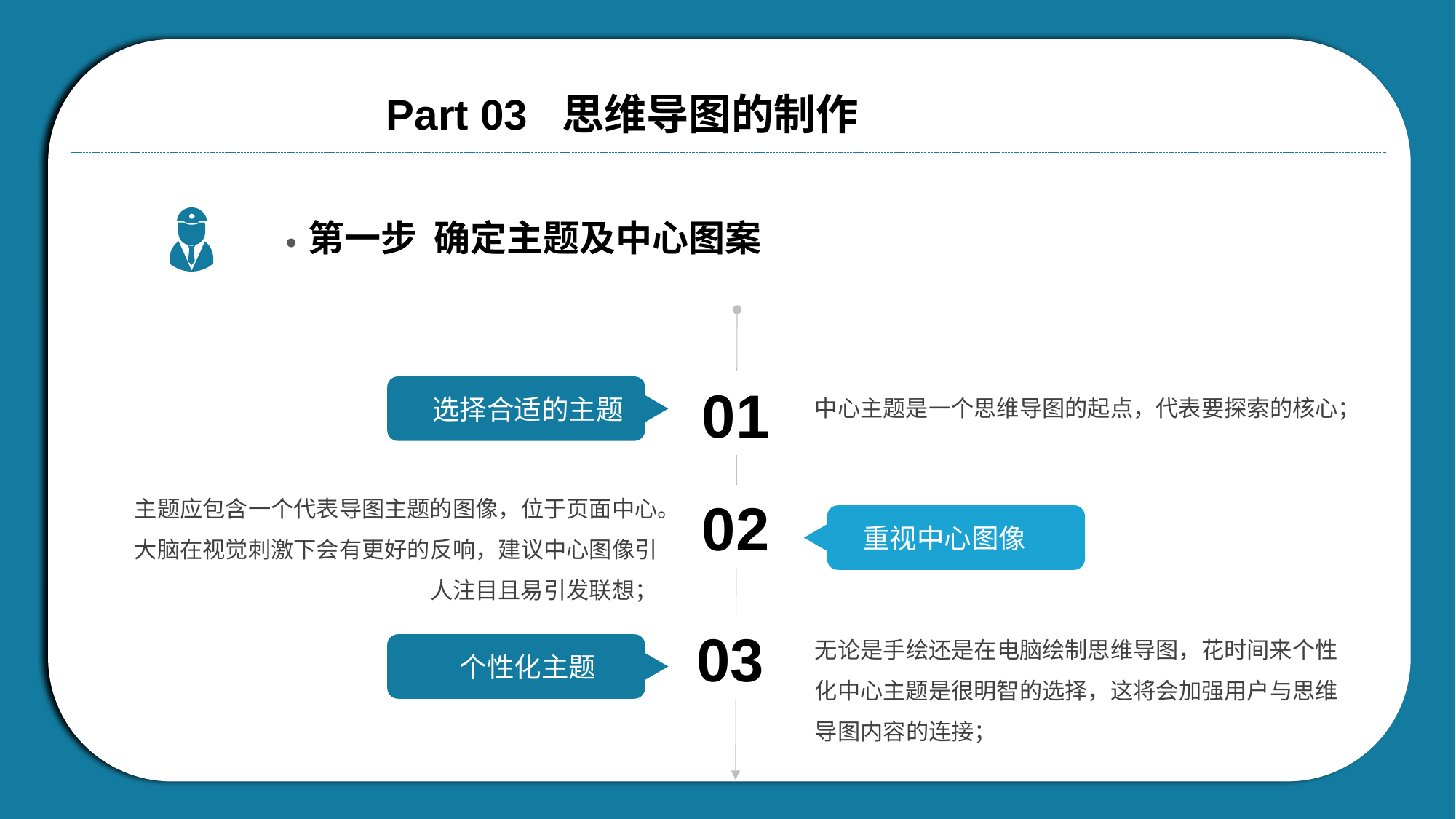

Part 03  思维导图的制作

第一步  确定主题及中心图案

01
02
03
选择合适的主题
中心主题是一个思维导图的起点，代表要探索的核心；
重视中心图像
主题应包含一个代表导图主题的图像，位于页面中心。大脑在视觉刺激下会有更好的反响，建议中心图像引人注目且易引发联想；
个性化主题
无论是手绘还是在电脑绘制思维导图，花时间来个性化中心主题是很明智的选择，这将会加强用户与思维导图内容的连接；